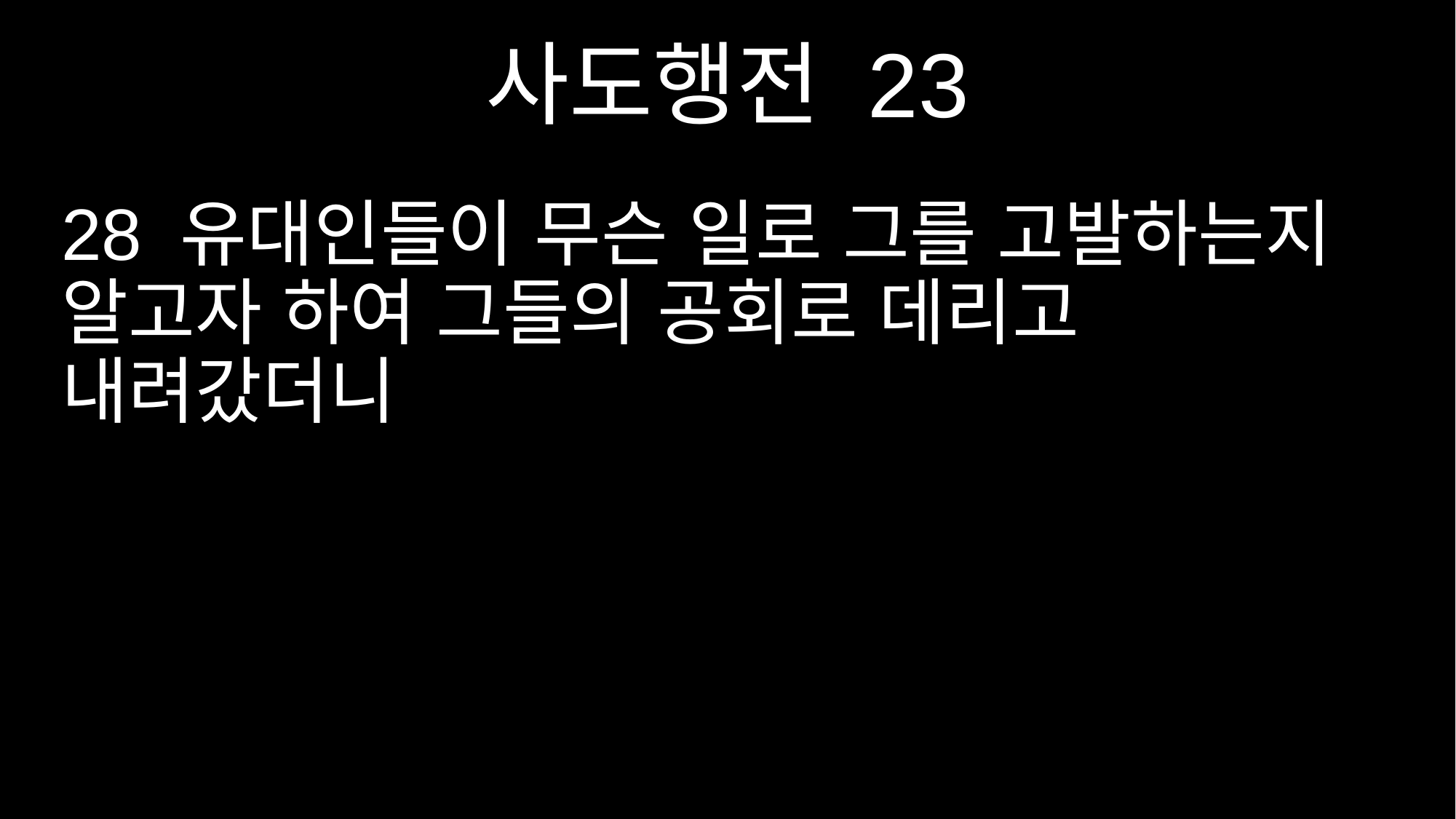

사도행전 23
28 유대인들이 무슨 일로 그를 고발하는지 알고자 하여 그들의 공회로 데리고 내려갔더니